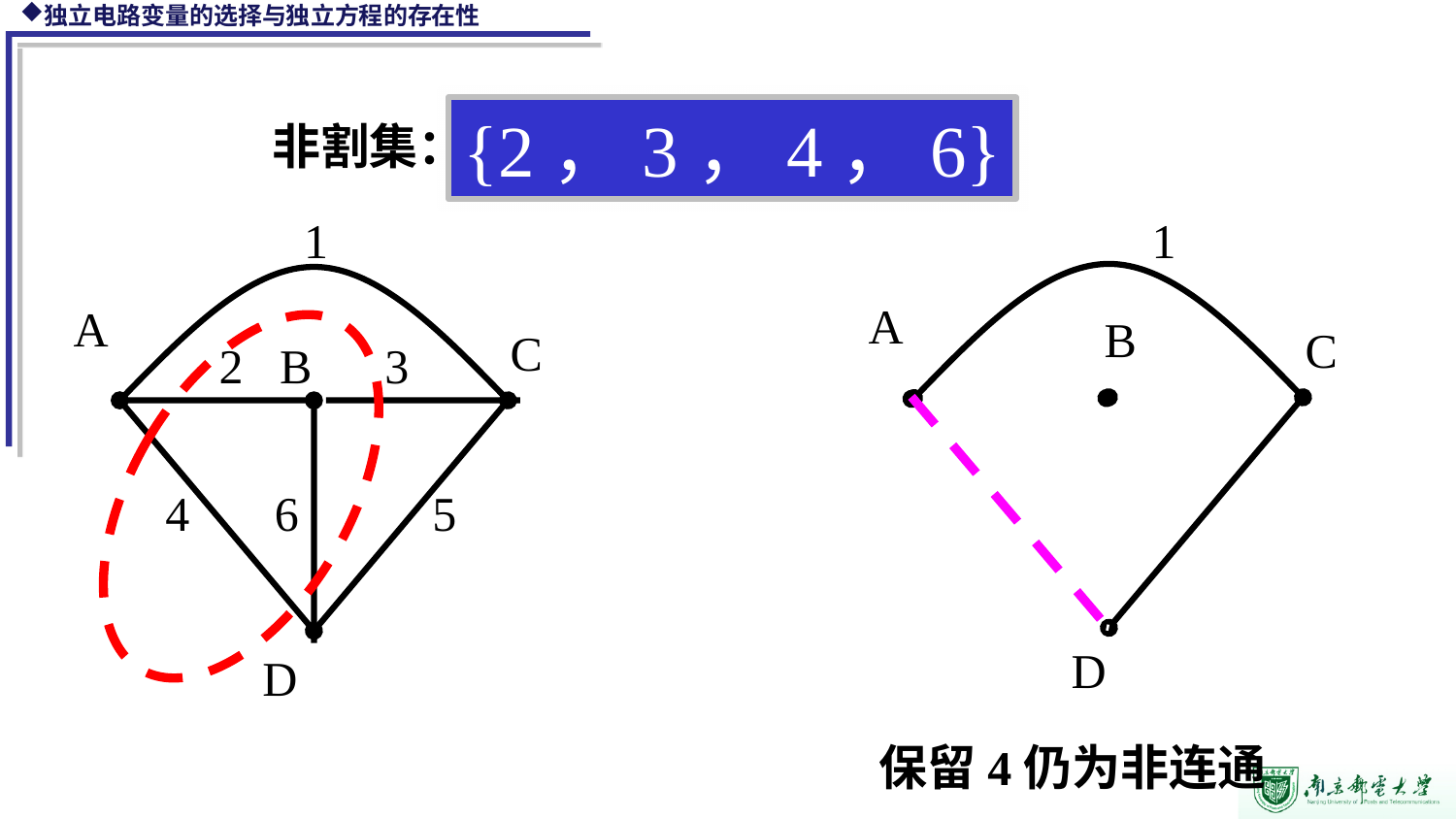

{2，3，4，6}
非割集：
1

A
2  B    3
C

   6           5

        D
1

　B
A
C

        D

保留4仍为非连通